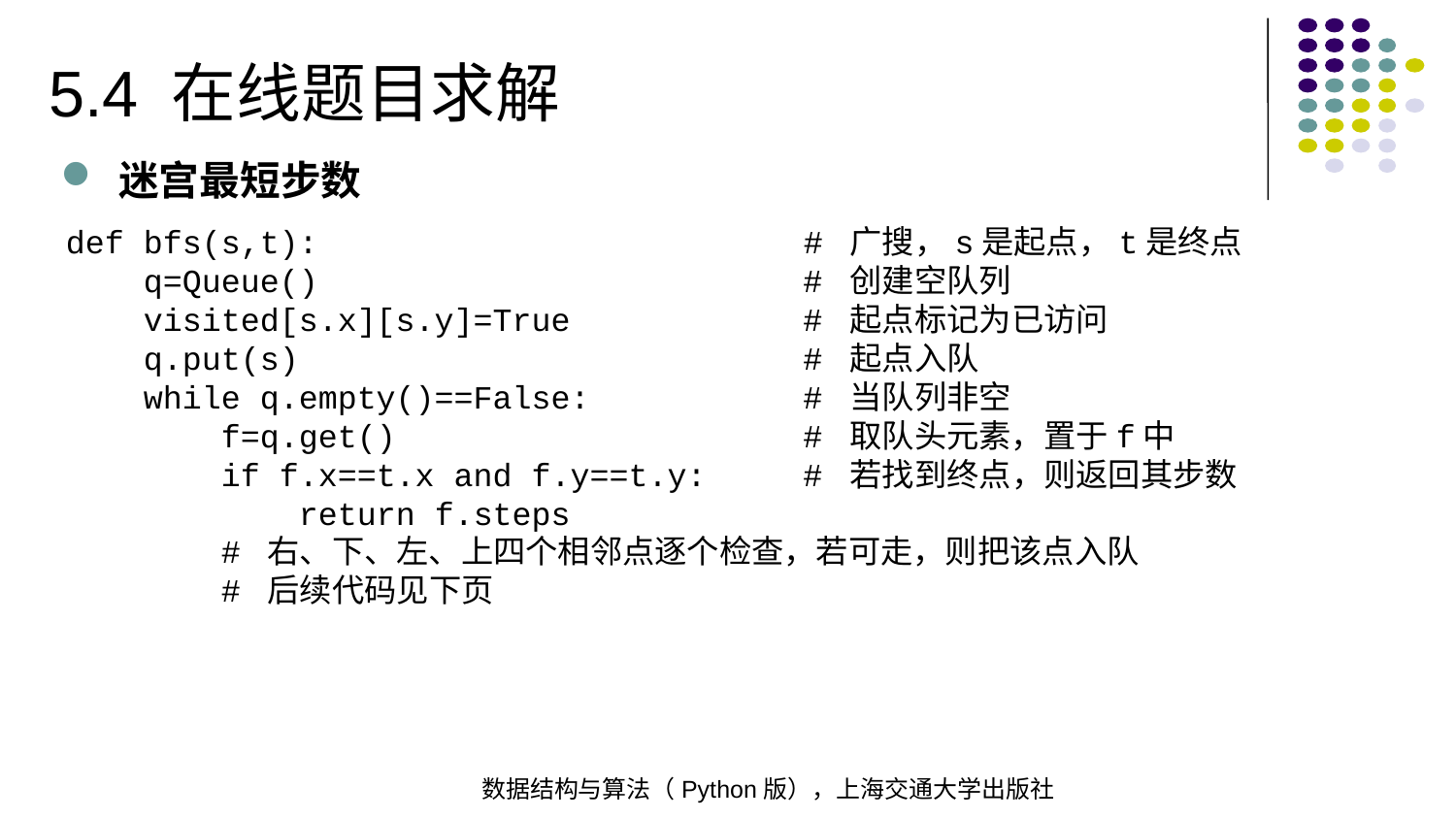

5.4 在线题目求解
迷宫最短步数
def bfs(s,t):                         # 广搜，s是起点，t是终点
    q=Queue()                         # 创建空队列
    visited[s.x][s.y]=True            # 起点标记为已访问
    q.put(s)                          # 起点入队
    while q.empty()==False:           # 当队列非空
        f=q.get()                     # 取队头元素，置于f中
        if f.x==t.x and f.y==t.y:     # 若找到终点，则返回其步数
            return f.steps
        # 右、下、左、上四个相邻点逐个检查，若可走，则把该点入队
        # 后续代码见下页